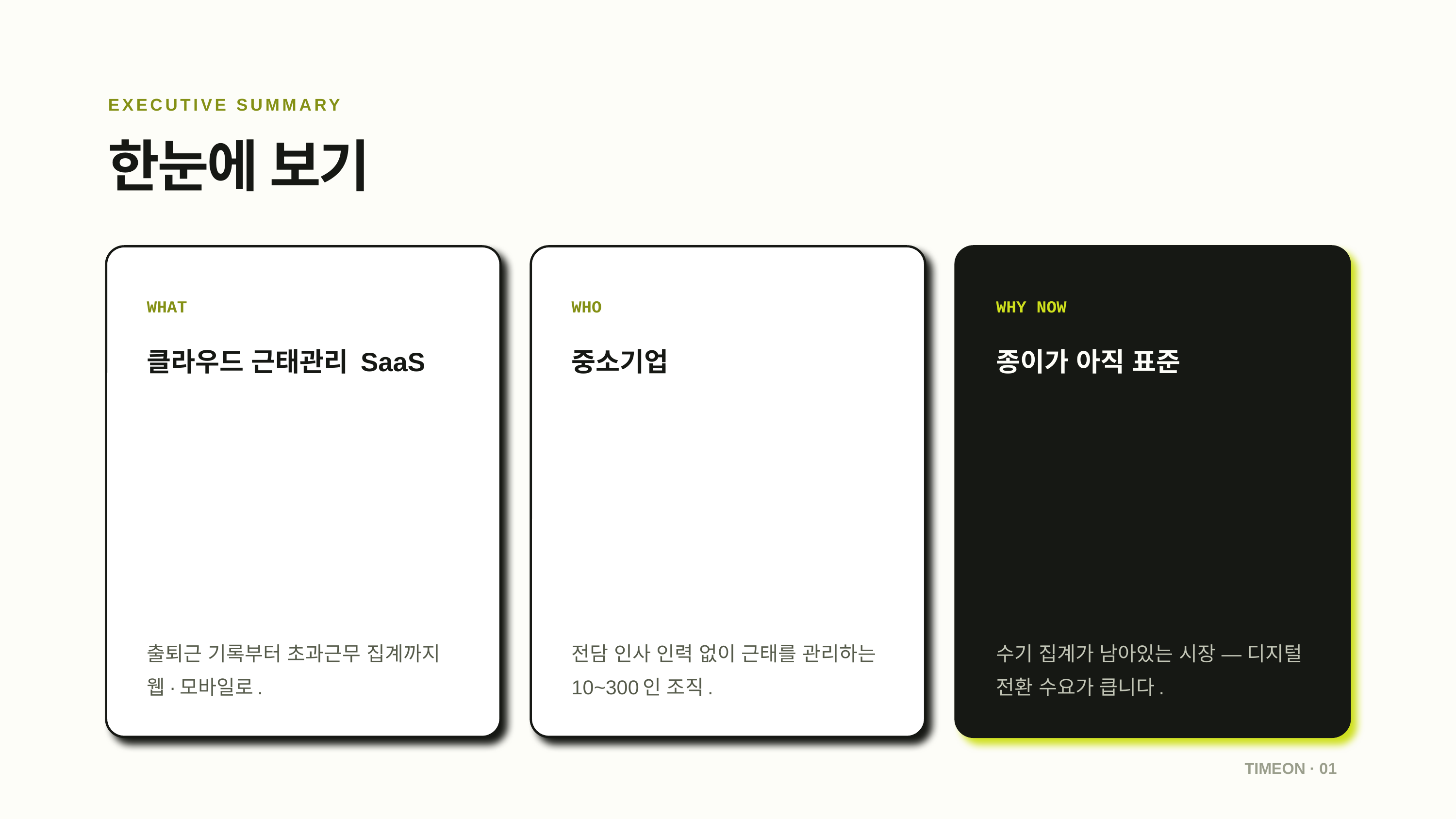

EXECUTIVE SUMMARY
한눈에 보기

WHAT
WHO
WHY NOW
클라우드 근태관리 SaaS
중소기업
종이가 아직 표준
출퇴근 기록부터 초과근무 집계까지 웹·모바일로.
전담 인사 인력 없이 근태를 관리하는 10~300인 조직.
수기 집계가 남아있는 시장 — 디지털 전환 수요가 큽니다.
TIMEON · 01